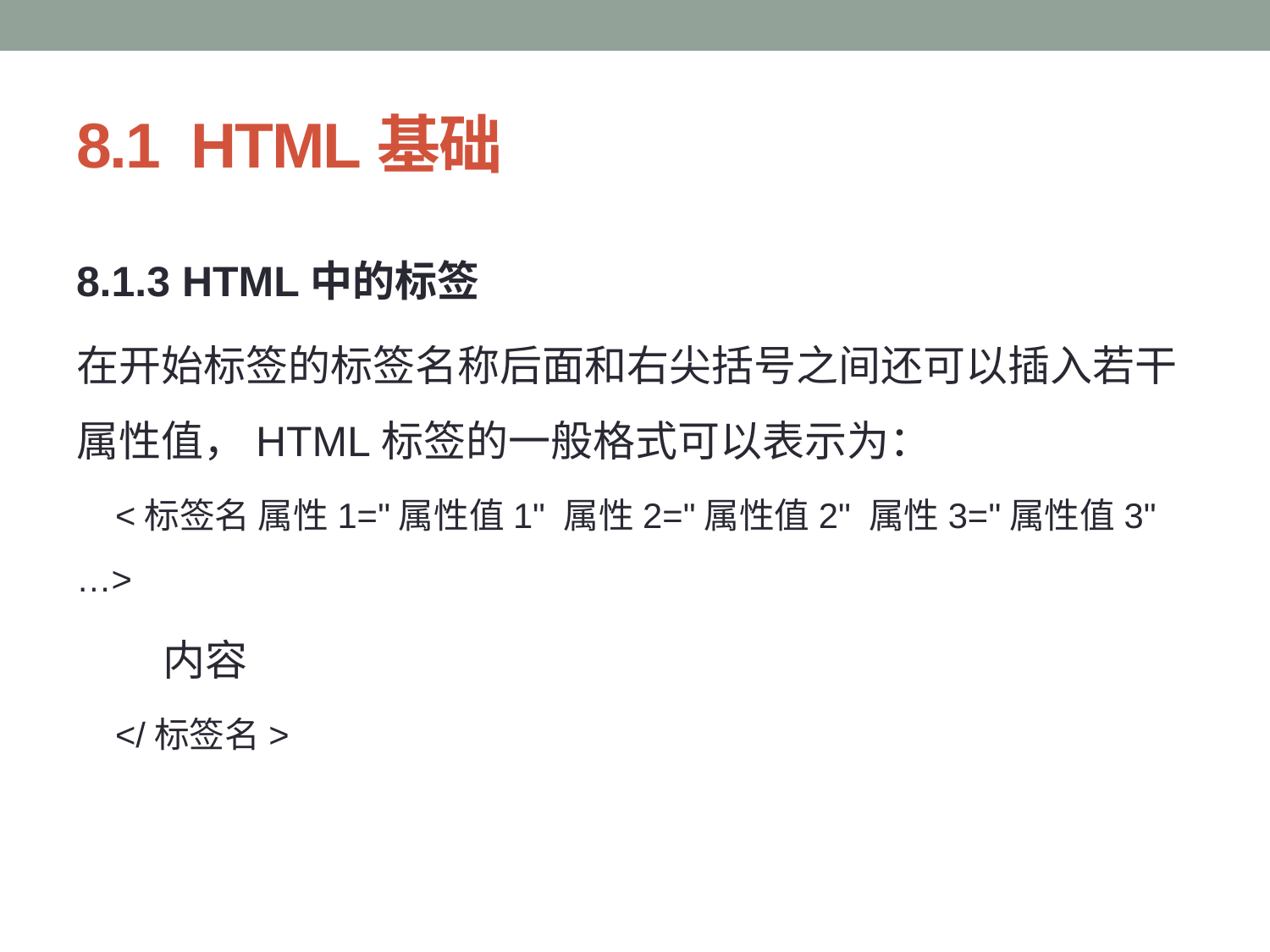

# 8.1  HTML基础
8.1.3 HTML中的标签
在开始标签的标签名称后面和右尖括号之间还可以插入若干属性值，HTML标签的一般格式可以表示为：
    <标签名 属性1="属性值1" 属性2="属性值2" 属性3="属性值3" …>
        内容
    </标签名>